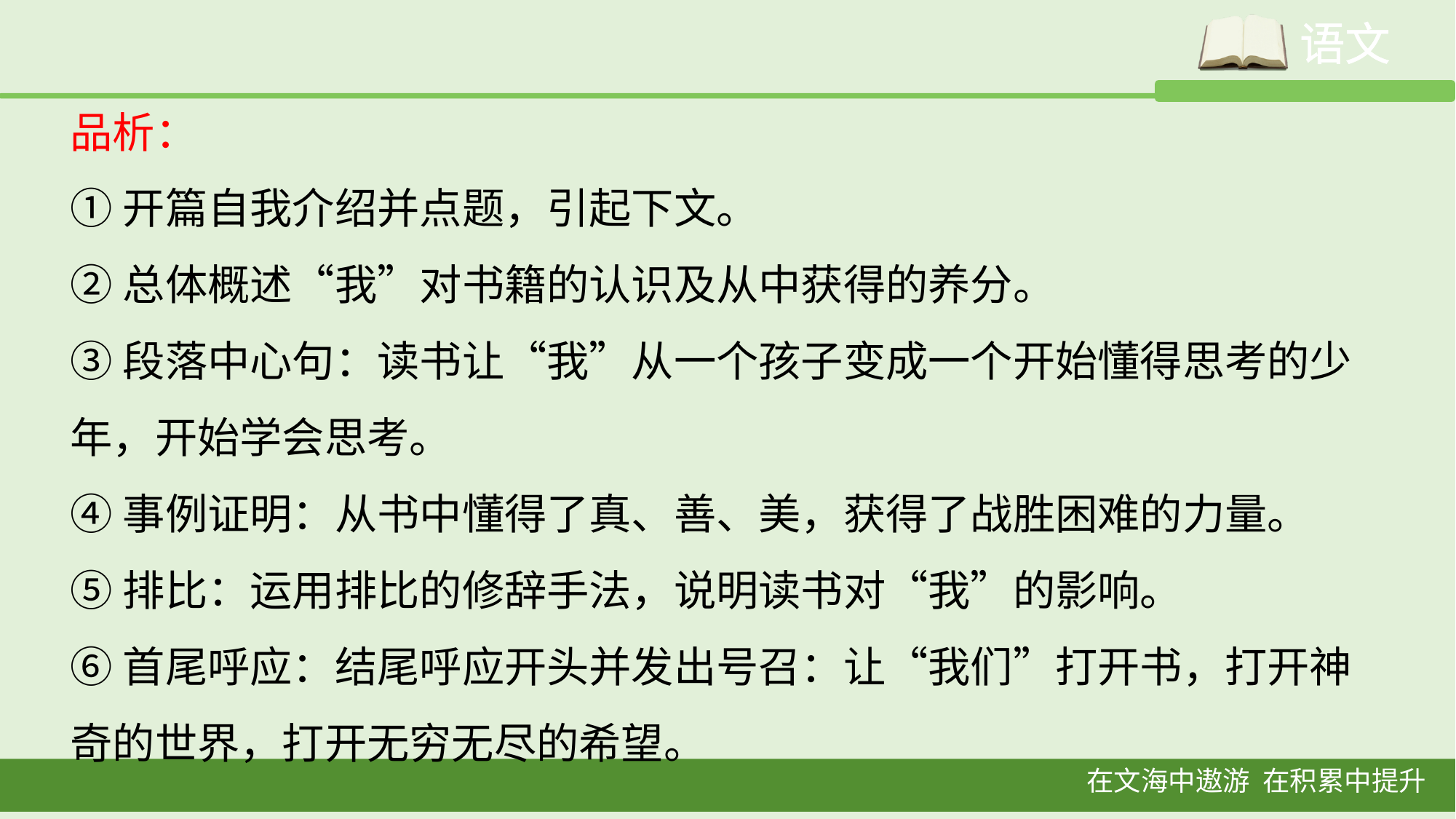

品析：
①开篇自我介绍并点题，引起下文。
②总体概述“我”对书籍的认识及从中获得的养分。
③段落中心句：读书让“我”从一个孩子变成一个开始懂得思考的少年，开始学会思考。
④事例证明：从书中懂得了真、善、美，获得了战胜困难的力量。
⑤排比：运用排比的修辞手法，说明读书对“我”的影响。
⑥首尾呼应：结尾呼应开头并发出号召：让“我们”打开书，打开神奇的世界，打开无穷无尽的希望。